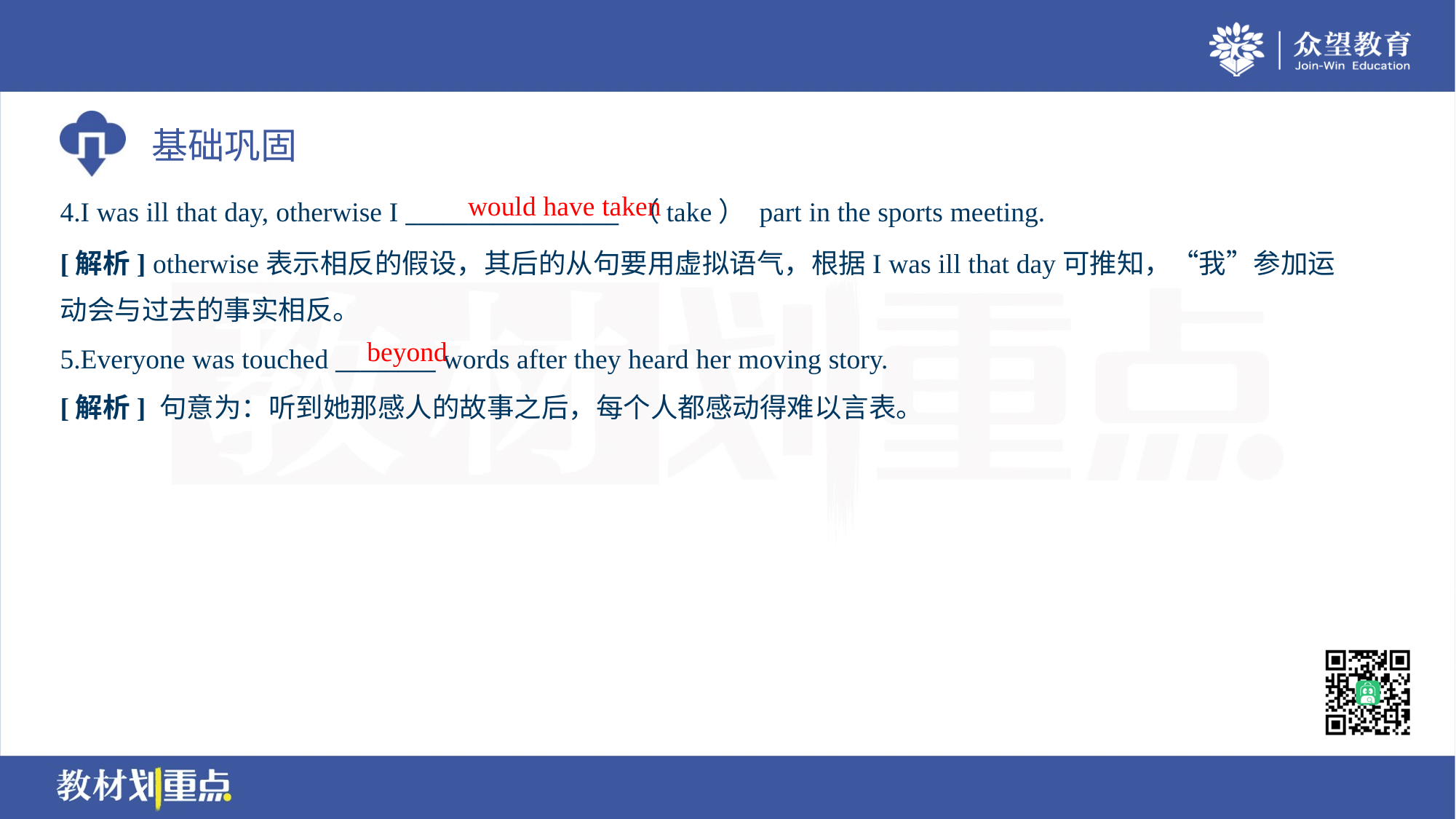

would have taken
4.I was ill that day, otherwise I _________________ （take） part in the sports meeting.
[解析] otherwise表示相反的假设，其后的从句要用虚拟语气，根据I was ill that day可推知，“我”参加运
动会与过去的事实相反。
beyond
5.Everyone was touched ________ words after they heard her moving story.
[解析] 句意为：听到她那感人的故事之后，每个人都感动得难以言表。